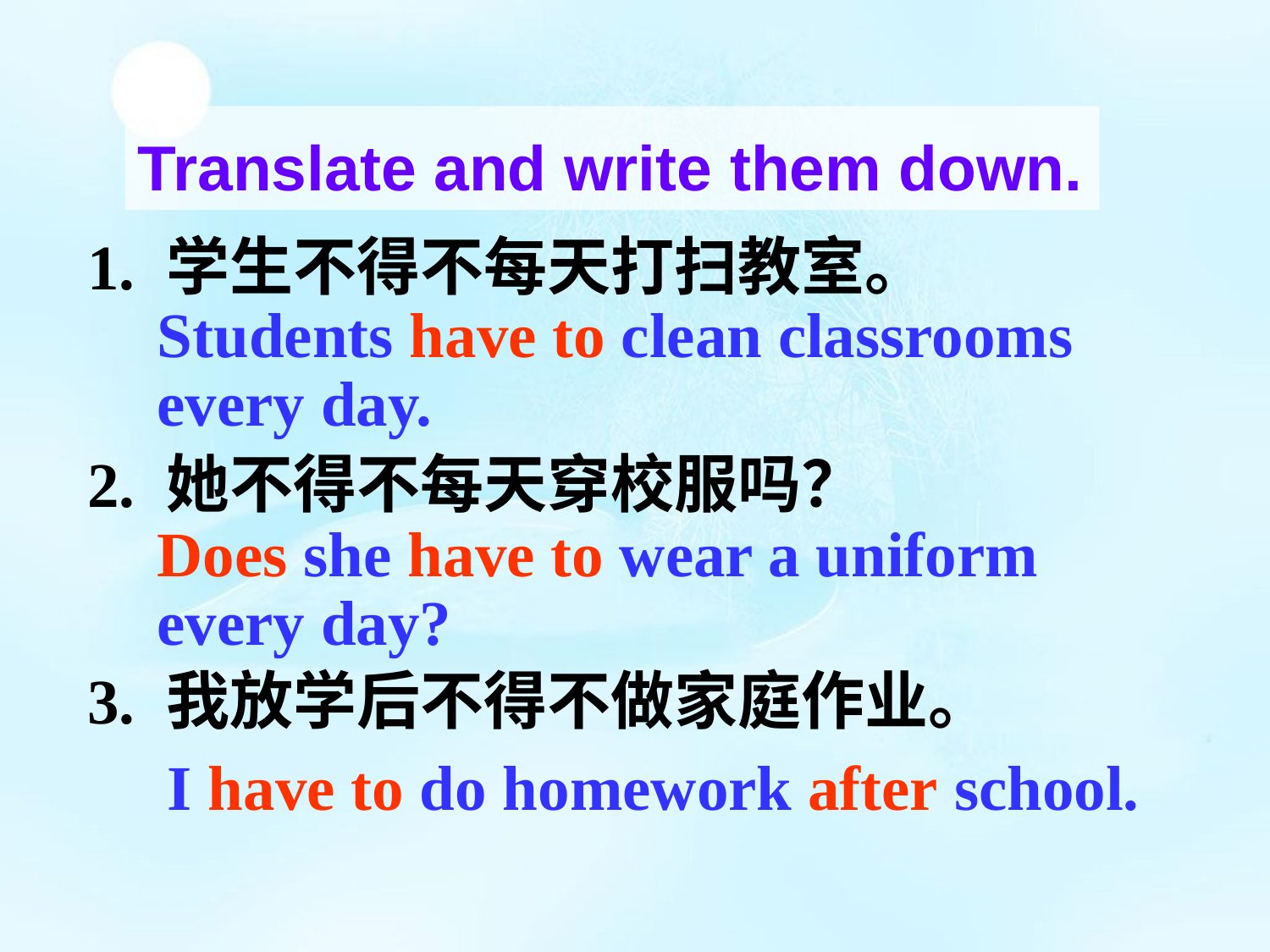

Translate and write them down.
1. 学生不得不每天打扫教室。

2. 她不得不每天穿校服吗？

3. 我放学后不得不做家庭作业。

Students have to clean classrooms every day.
Does she have to wear a uniform
every day?
I have to do homework after school.